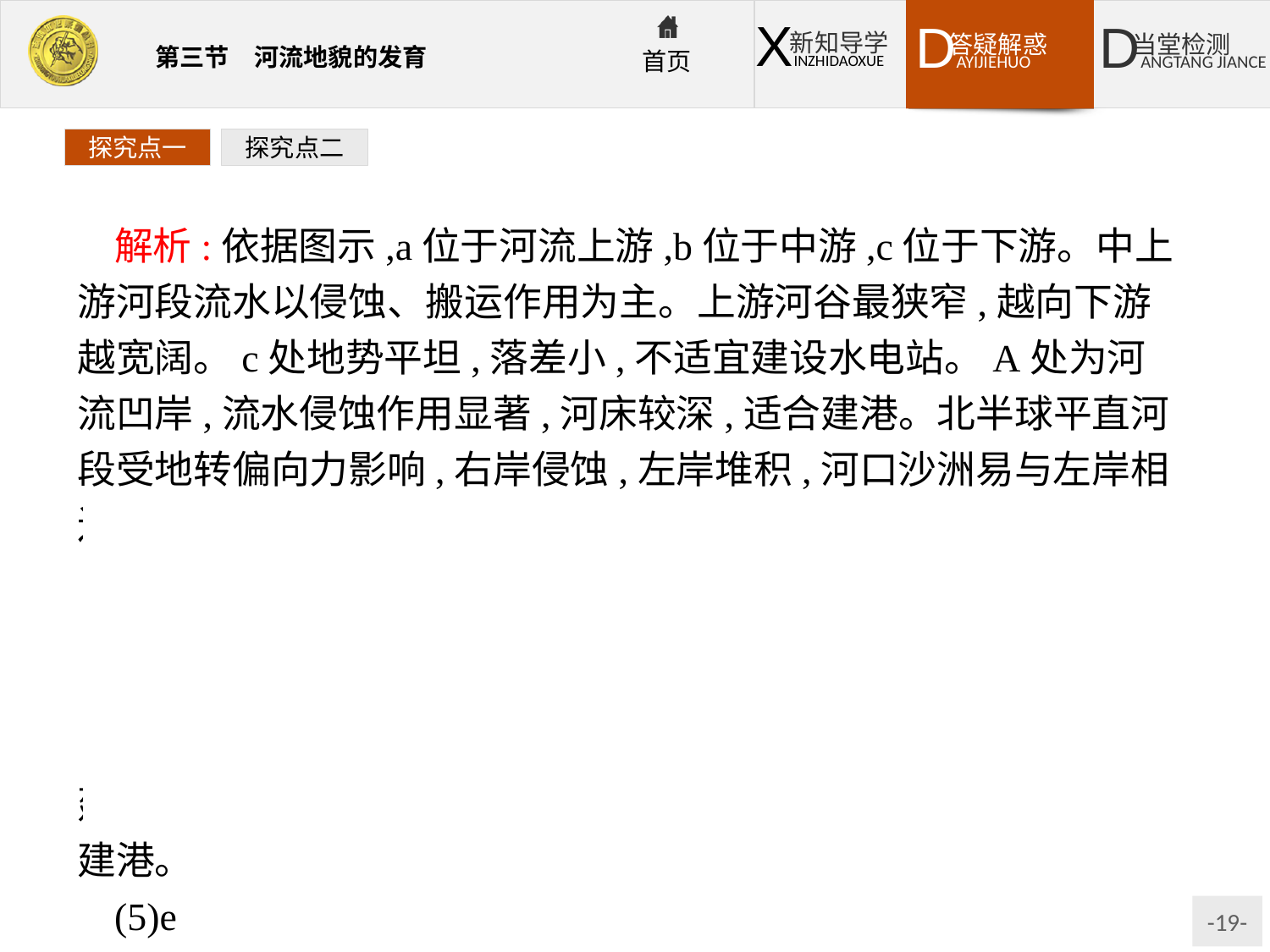

探究点一
探究点二
解析:依据图示,a位于河流上游,b位于中游,c位于下游。中上游河段流水以侵蚀、搬运作用为主。上游河谷最狭窄,越向下游越宽阔。c处地势平坦,落差小,不适宜建设水电站。A处为河流凹岸,流水侵蚀作用显著,河床较深,适合建港。北半球平直河段受地转偏向力影响,右岸侵蚀,左岸堆积,河口沙洲易与左岸相连。
答案:(1)侵蚀作用　搬运作用
(2)a—②　b—③　c—①
(3)c
(4)A处。A处为河流凹岸,流水侵蚀作用显著,河床较深,利于建港;而B处为河流凸岸,流水堆积作用显著,河床较浅,不利于建港。
(5)e